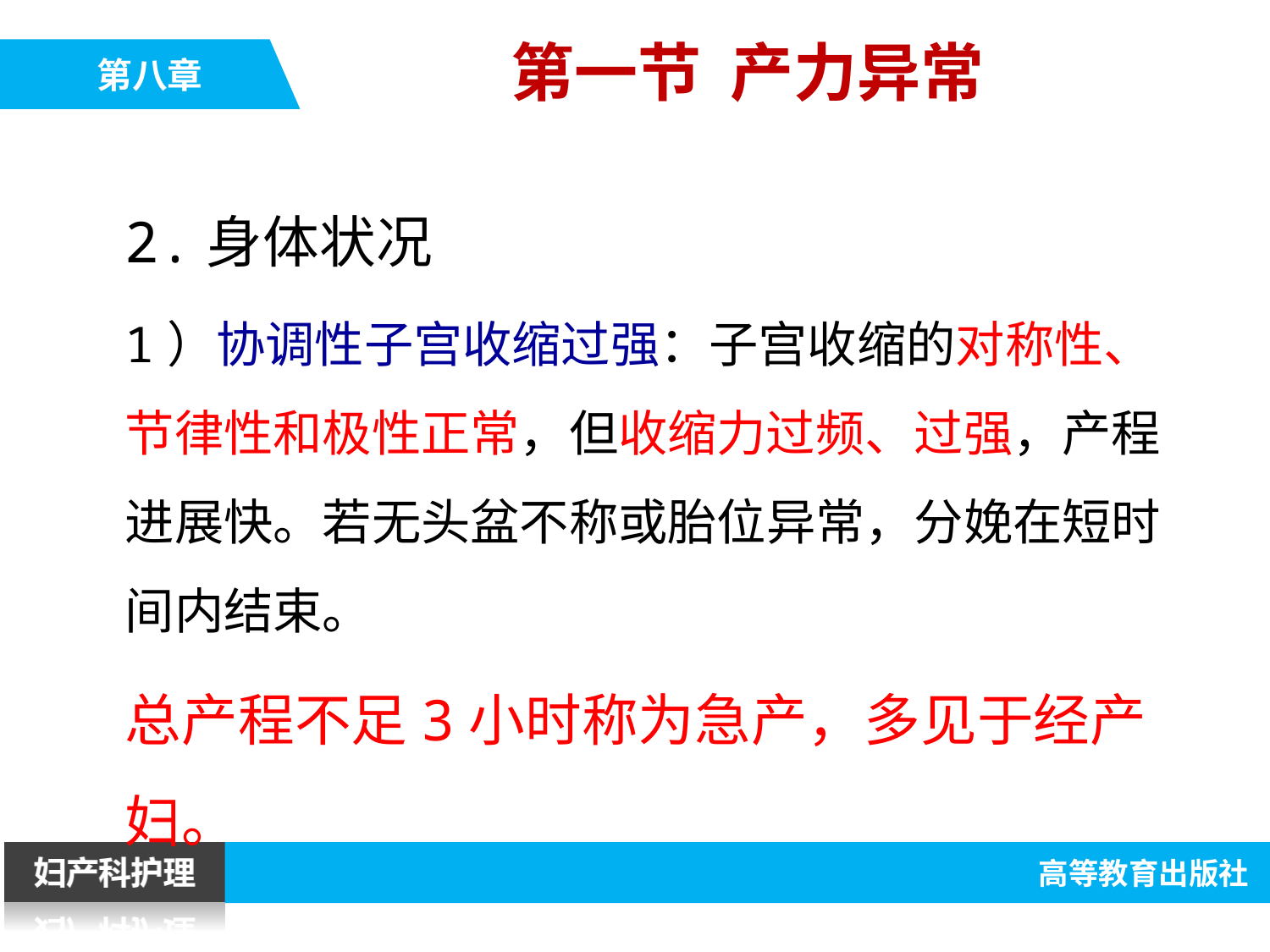

第一节  产力异常

2.身体状况
1）协调性子宫收缩过强：子宫收缩的对称性、节律性和极性正常，但收缩力过频、过强，产程进展快。若无头盆不称或胎位异常，分娩在短时间内结束。
总产程不足3小时称为急产，多见于经产妇。